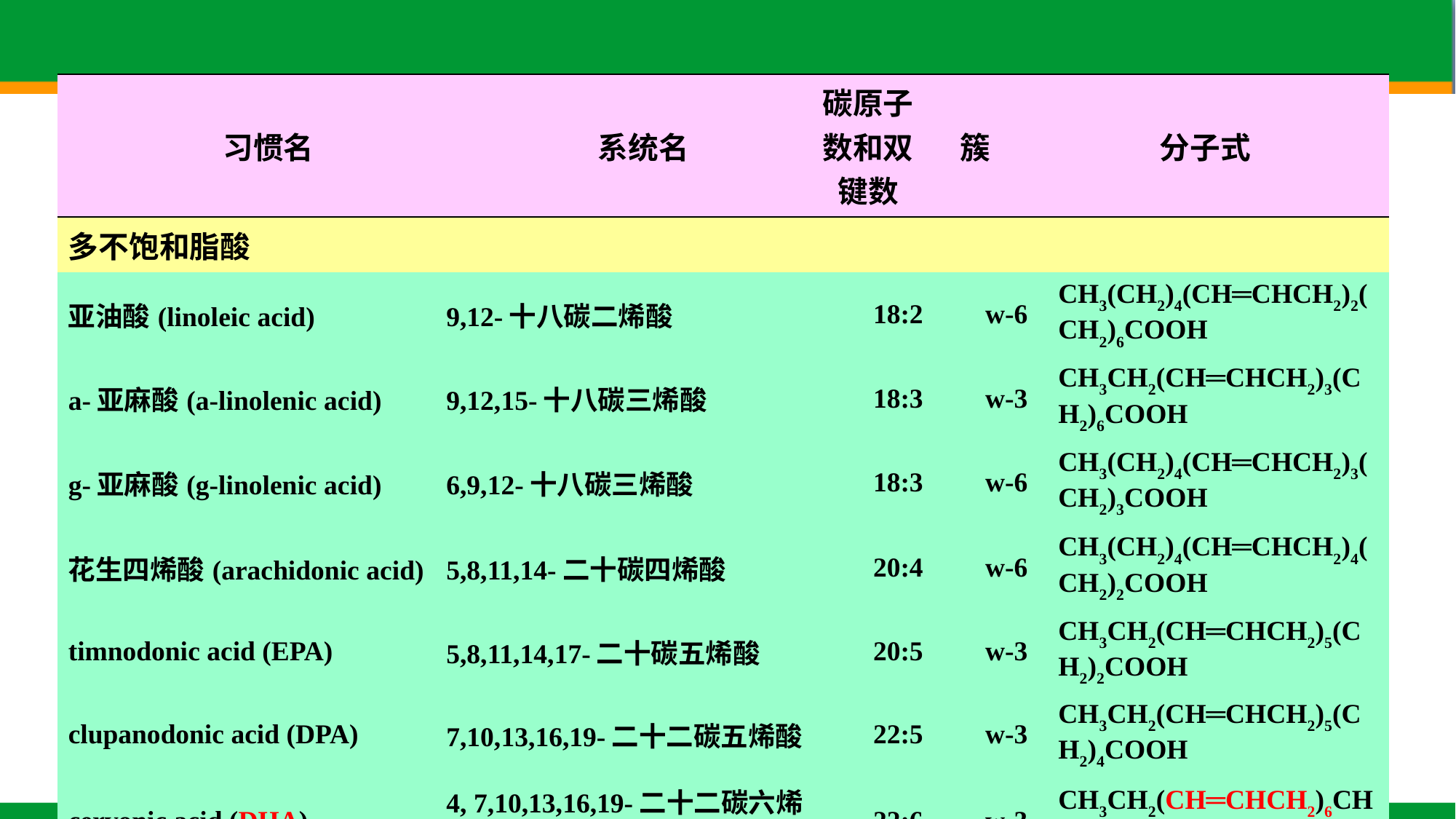

| 习惯名 |  | 系统名 | 碳原子数和双键数 |  | 簇 |  | 分子式 |  |
| --- | --- | --- | --- | --- | --- | --- | --- | --- |
| 多不饱和脂酸 |  |  |  |  |  |  |  |  |
| 亚油酸(linoleic acid) | 9,12-十八碳二烯酸 |  |  | 18:2 |  | w-6 |  | CH3(CH2)4(CH═CHCH2)2(CH2)6COOH |
| a-亚麻酸(a-linolenic acid) | 9,12,15-十八碳三烯酸 |  |  | 18:3 |  | w-3 |  | CH3CH2(CH═CHCH2)3(CH2)6COOH |
| g-亚麻酸(g-linolenic acid) | 6,9,12-十八碳三烯酸 |  |  | 18:3 |  | w-6 |  | CH3(CH2)4(CH═CHCH2)3(CH2)3COOH |
| 花生四烯酸(arachidonic acid) | 5,8,11,14-二十碳四烯酸 |  |  | 20:4 |  | w-6 |  | CH3(CH2)4(CH═CHCH2)4(CH2)2COOH |
| timnodonic acid (EPA) | 5,8,11,14,17-二十碳五烯酸 |  |  | 20:5 |  | w-3 |  | CH3CH2(CH═CHCH2)5(CH2)2COOH |
| clupanodonic acid (DPA) | 7,10,13,16,19-二十二碳五烯酸 |  |  | 22:5 |  | w-3 |  | CH3CH2(CH═CHCH2)5(CH2)4COOH |
| cervonic acid (DHA) | 4, 7,10,13,16,19-二十二碳六烯酸 |  |  | 22:6 |  | w-3 |  | CH3CH2(CH═CHCH2)6CH2COOH |